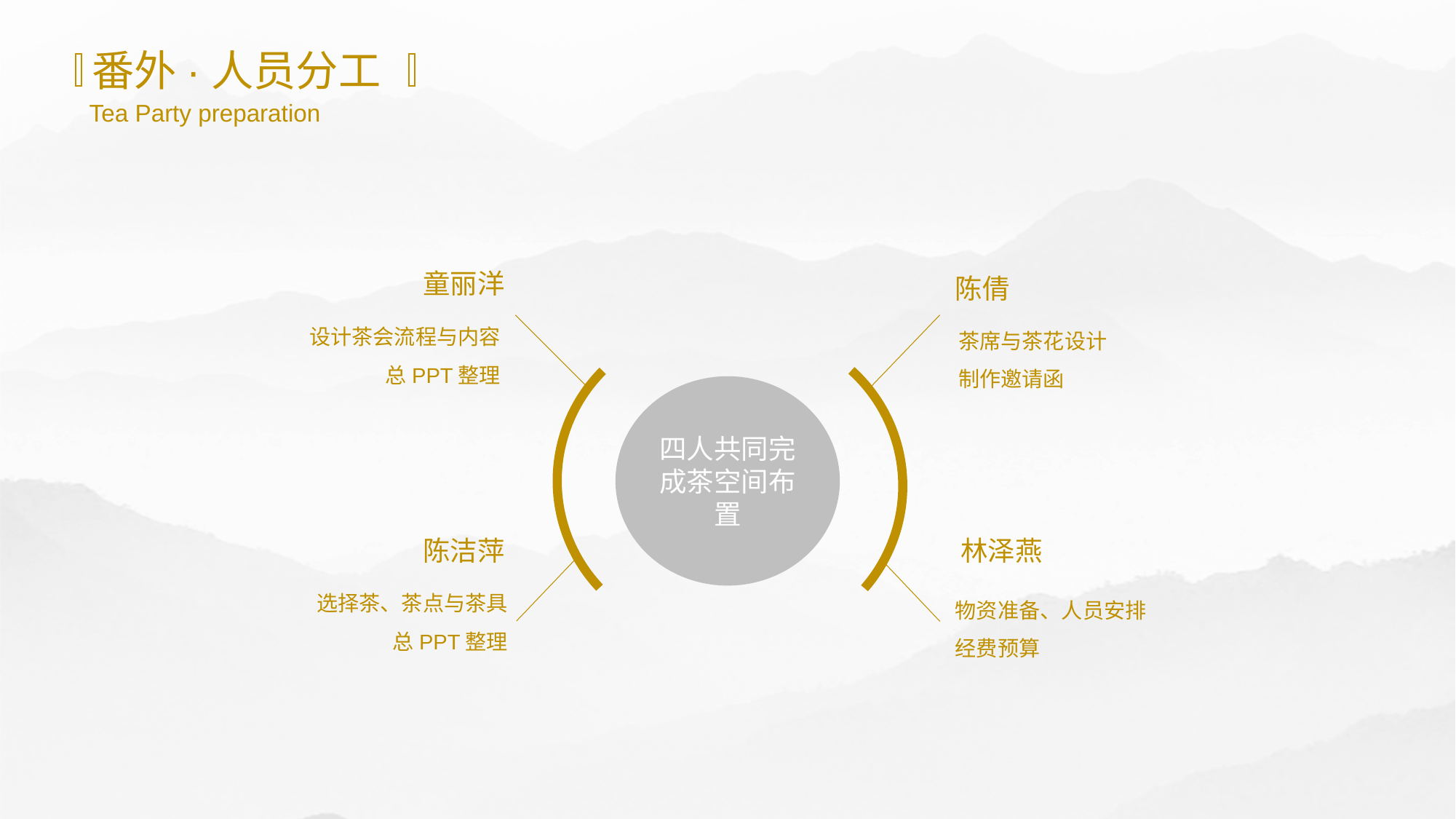

番外·人员分工

Tea Party preparation
童丽洋
陈倩
设计茶会流程与内容
总PPT整理
茶席与茶花设计
制作邀请函

四人共同完成茶空间布置
陈洁萍
林泽燕
选择茶、茶点与茶具
总PPT整理
物资准备、人员安排
经费预算